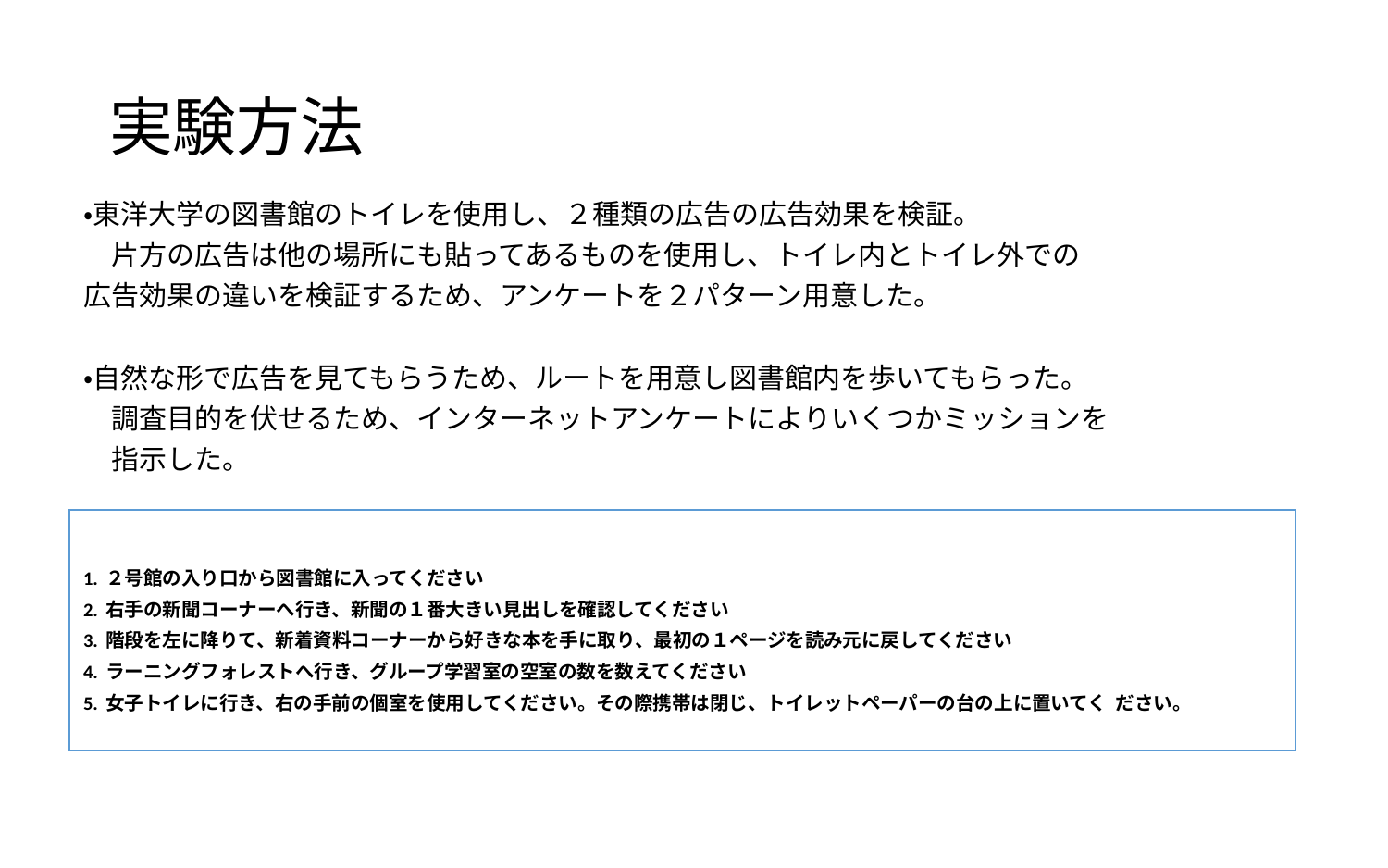

# 実験方法
・東洋大学の図書館のトイレを使用し、２種類の広告の広告効果を検証。
　片方の広告は他の場所にも貼ってあるものを使用し、トイレ内とトイレ外での
広告効果の違いを検証するため、アンケートを２パターン用意した。

・自然な形で広告を見てもらうため、ルートを用意し図書館内を歩いてもらった。
　調査目的を伏せるため、インターネットアンケートによりいくつかミッションを
　指示した。

1. ２号館の入り口から図書館に入ってください
2. 右手の新聞コーナーへ行き、新聞の１番大きい見出しを確認してください
3. 階段を左に降りて、新着資料コーナーから好きな本を手に取り、最初の１ページを読み元に戻してください
4. ラーニングフォレストへ行き、グループ学習室の空室の数を数えてください
5. 女子トイレに行き、右の手前の個室を使用してください。その際携帯は閉じ、トイレットペーパーの台の上に置いてく  ださい。